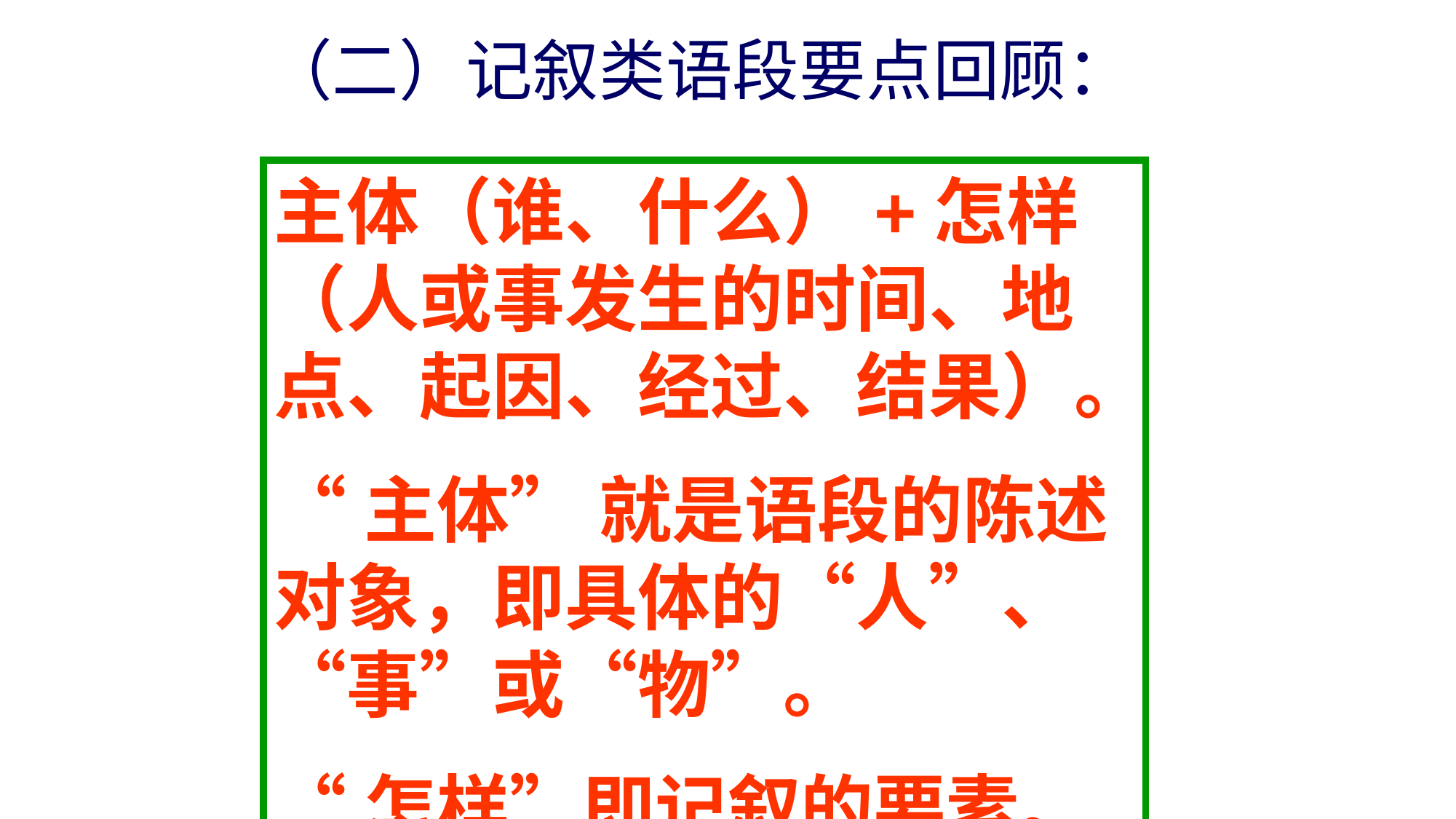

（二）记叙类语段要点回顾：
主体（谁、什么）+怎样（人或事发生的时间、地点、起因、经过、结果）。
“主体” 就是语段的陈述对象，即具体的“人”、“事”或“物”。
“怎样”即记叙的要素。